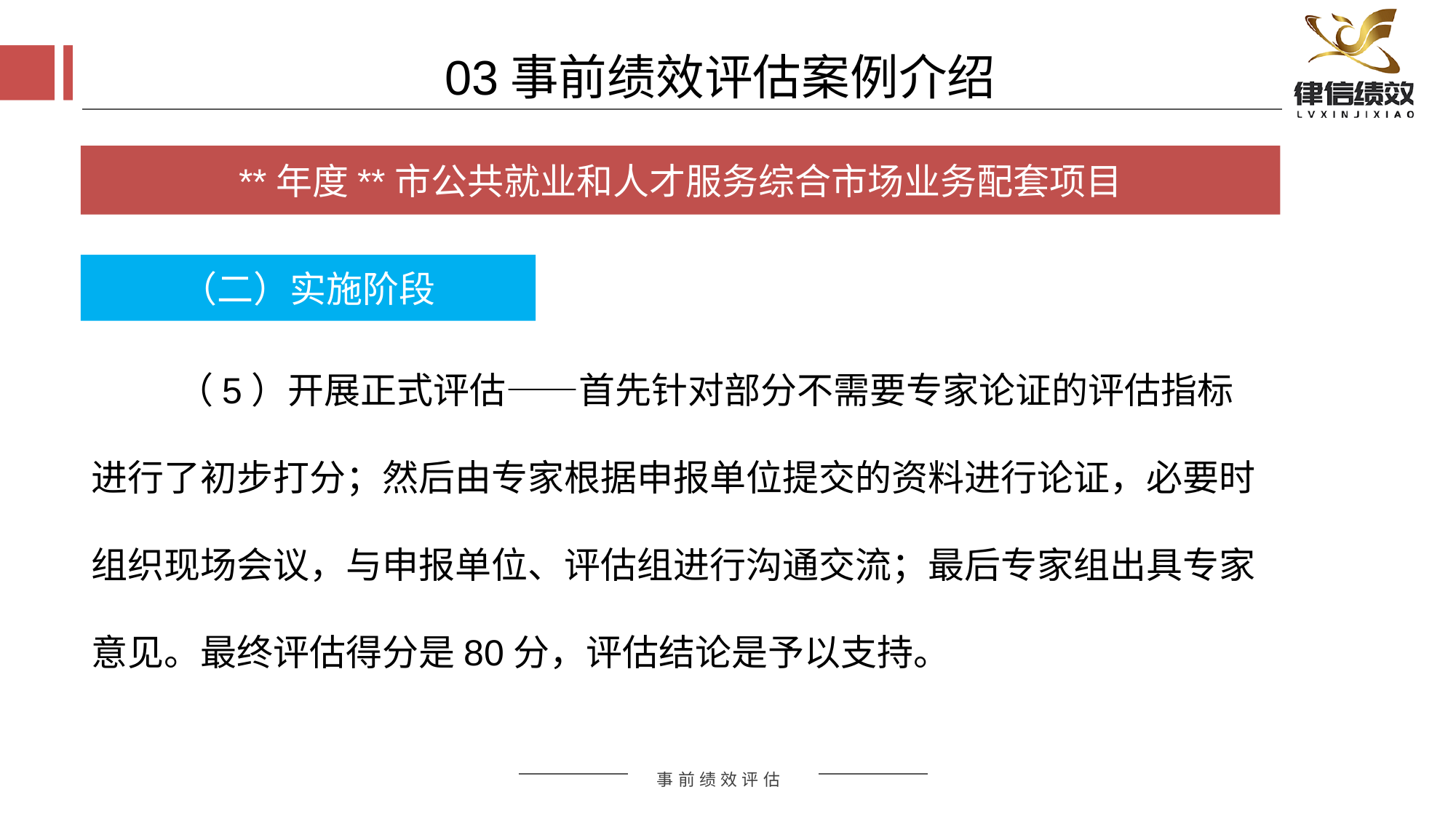

03事前绩效评估案例介绍
**年度**市公共就业和人才服务综合市场业务配套项目
（二）实施阶段
（5）开展正式评估——首先针对部分不需要专家论证的评估指标进行了初步打分；然后由专家根据申报单位提交的资料进行论证，必要时组织现场会议，与申报单位、评估组进行沟通交流；最后专家组出具专家意见。最终评估得分是80分，评估结论是予以支持。
评估方式
评估方式